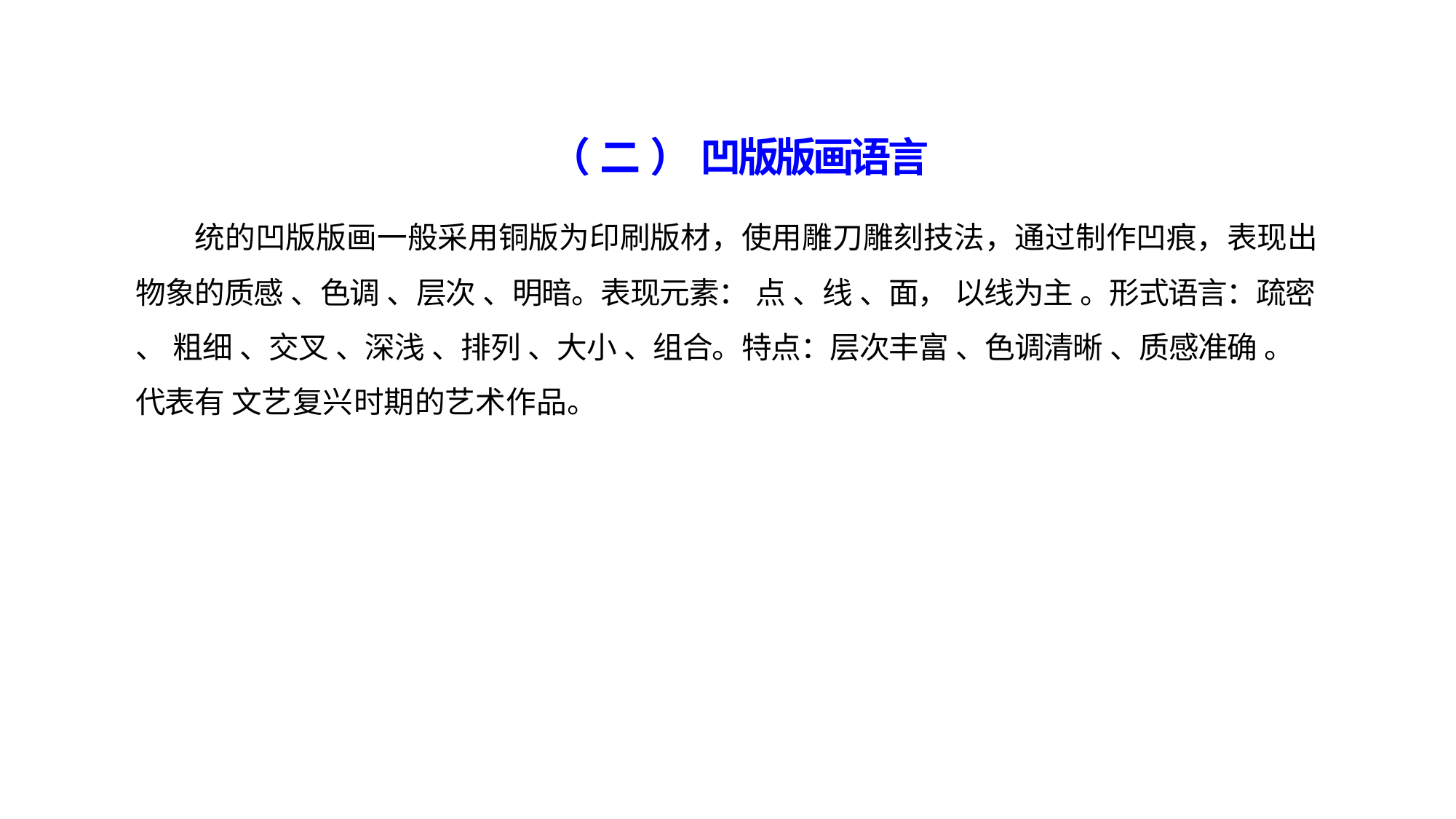

（ 二 ） 凹版版画语言

统的凹版版画一般采用铜版为印刷版材，使用雕刀雕刻技法，通过制作凹痕，表现出
物象的质感 、色调 、层次 、明暗。表现元素： 点 、线 、面， 以线为主 。形式语言：疏密 、 粗细 、交叉 、深浅 、排列 、大小 、组合。特点：层次丰富 、色调清晰 、质感准确 。代表有 文艺复兴时期的艺术作品。